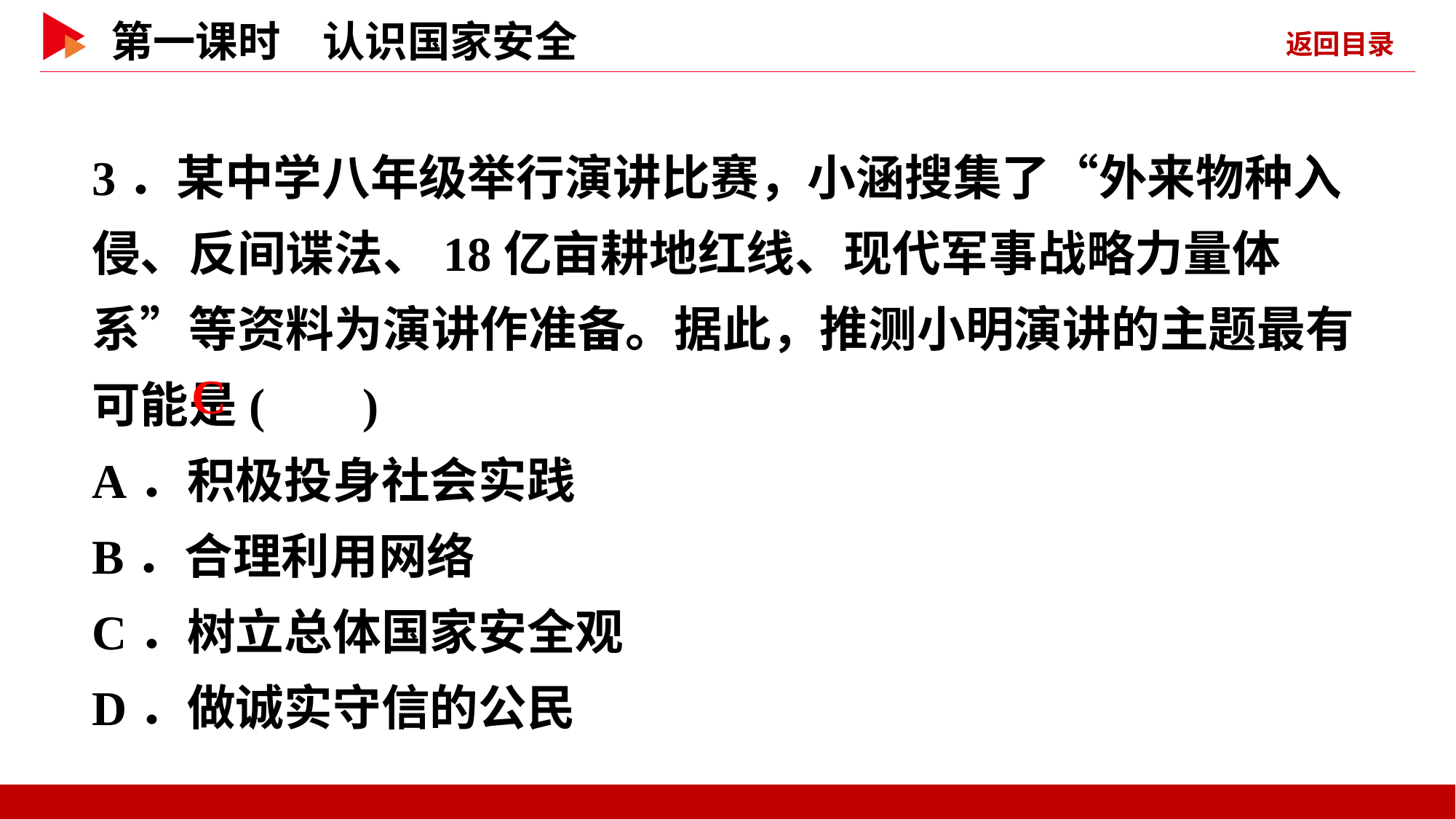

3．某中学八年级举行演讲比赛，小涵搜集了“外来物种入侵、反间谍法、18亿亩耕地红线、现代军事战略力量体系”等资料为演讲作准备。据此，推测小明演讲的主题最有可能是(        )
A．积极投身社会实践
B．合理利用网络
C．树立总体国家安全观
D．做诚实守信的公民
   C